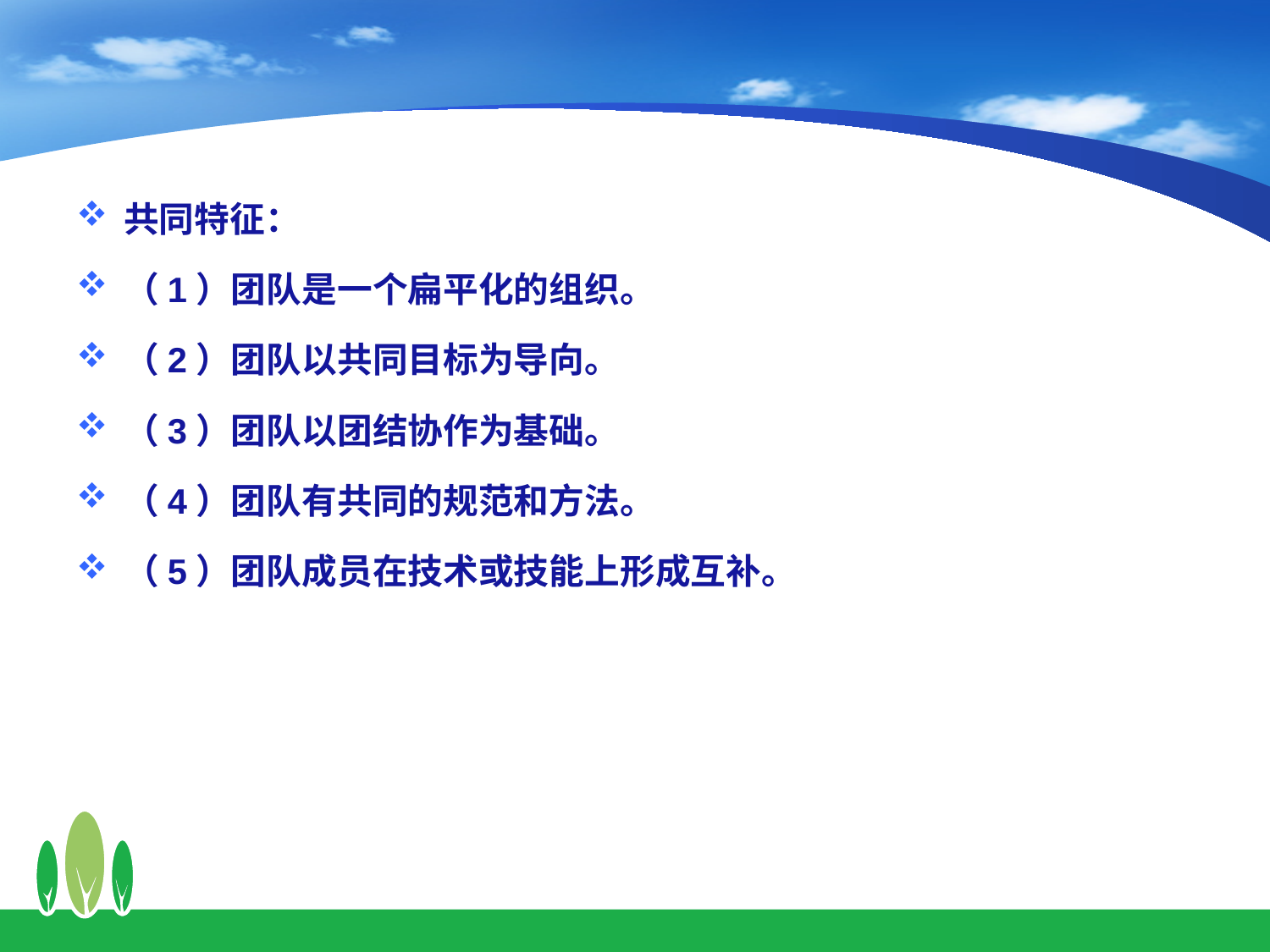

共同特征：
（1）团队是一个扁平化的组织。
（2）团队以共同目标为导向。
（3）团队以团结协作为基础。
（4）团队有共同的规范和方法。
（5）团队成员在技术或技能上形成互补。

64